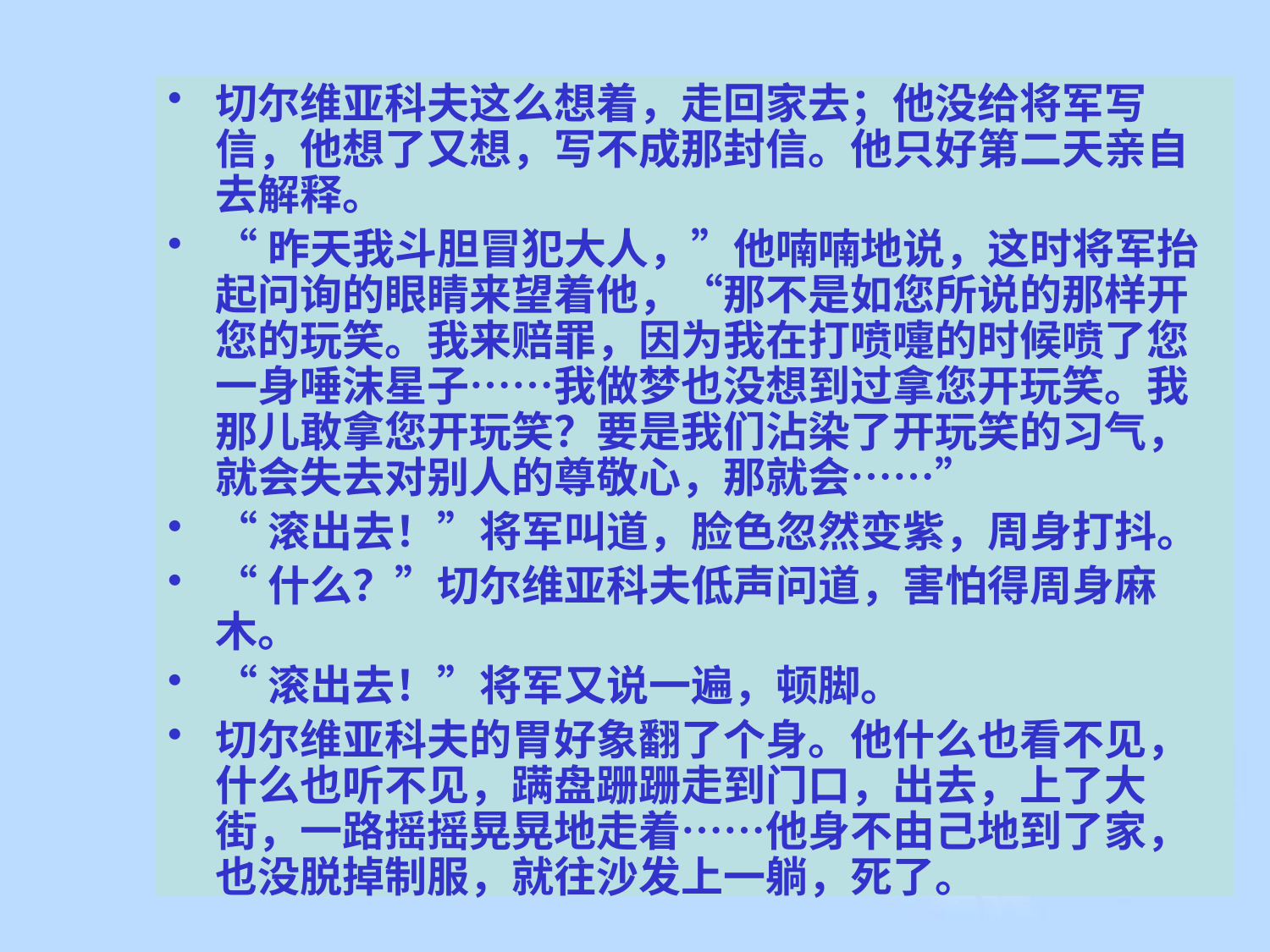

切尔维亚科夫这么想着，走回家去；他没给将军写信，他想了又想，写不成那封信。他只好第二天亲自去解释。
“昨天我斗胆冒犯大人，”他喃喃地说，这时将军抬起问询的眼睛来望着他，“那不是如您所说的那样开您的玩笑。我来赔罪，因为我在打喷嚏的时候喷了您一身唾沫星子……我做梦也没想到过拿您开玩笑。我那儿敢拿您开玩笑？要是我们沾染了开玩笑的习气，就会失去对别人的尊敬心，那就会……”
“滚出去！”将军叫道，脸色忽然变紫，周身打抖。
“什么？”切尔维亚科夫低声问道，害怕得周身麻木。
“滚出去！”将军又说一遍，顿脚。
切尔维亚科夫的胃好象翻了个身。他什么也看不见，什么也听不见，蹒盘跚跚走到门口，出去，上了大街，一路摇摇晃晃地走着……他身不由己地到了家，也没脱掉制服，就往沙发上一躺，死了。